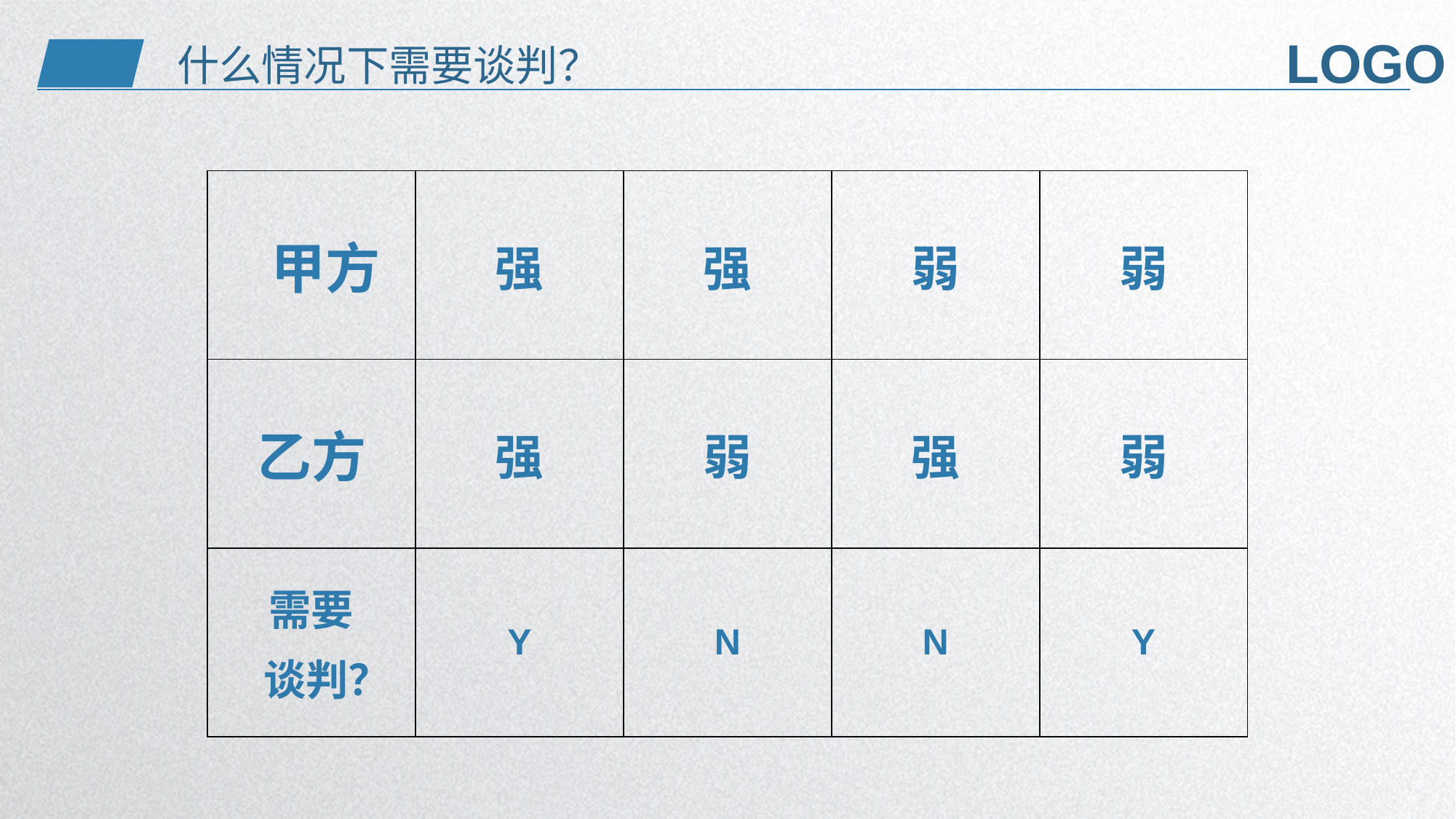

什么情况下需要谈判？
| 甲方 | 强 | 强 | 弱 | 弱 |
| --- | --- | --- | --- | --- |
| 乙方 | 强 | 弱 | 强 | 弱 |
| 需要 谈判？ | Y | N | N | Y |